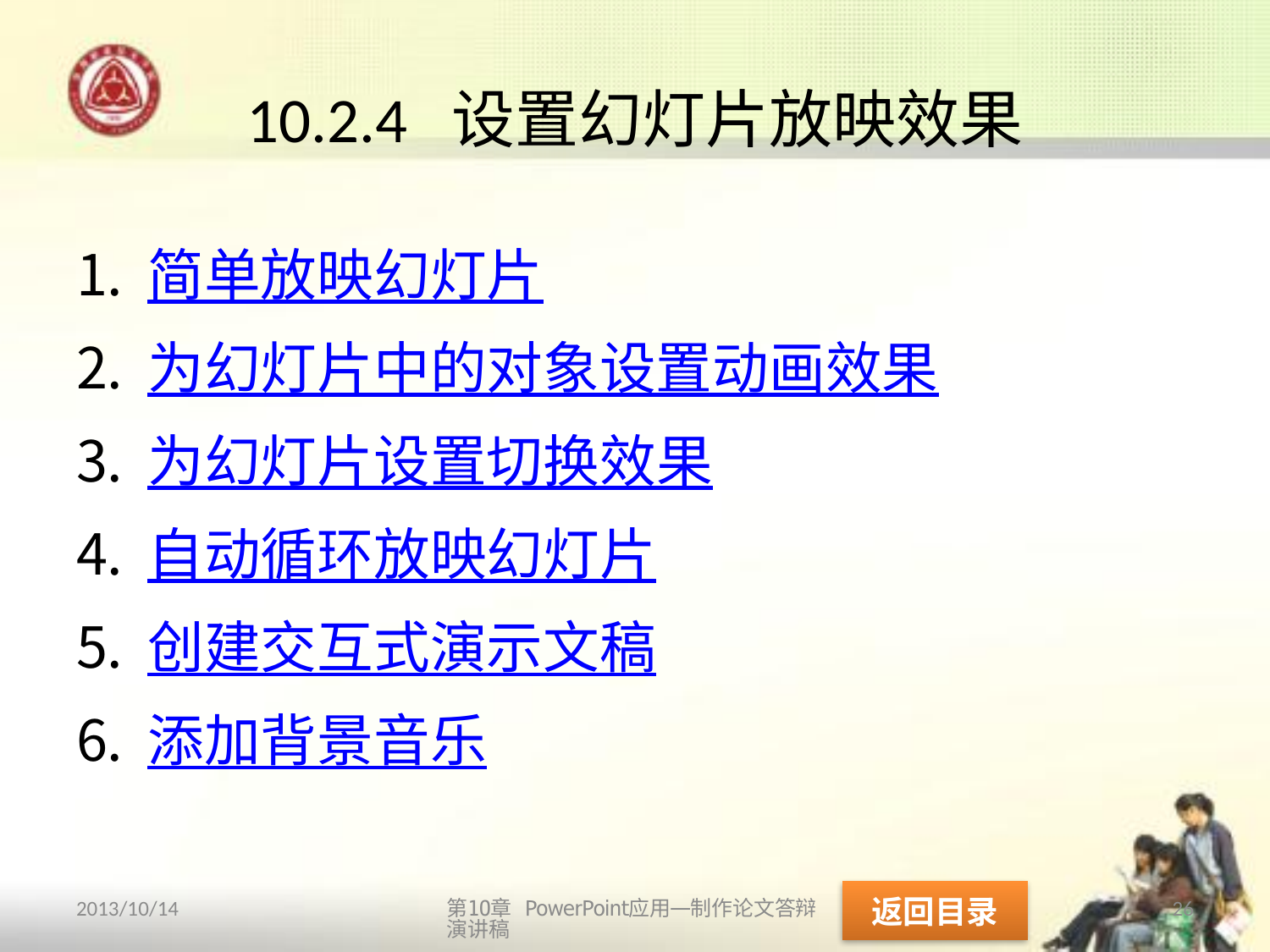

# 10.2.4  设置幻灯片放映效果
简单放映幻灯片
为幻灯片中的对象设置动画效果
为幻灯片设置切换效果
自动循环放映幻灯片
创建交互式演示文稿
添加背景音乐
返回目录
第10章  PowerPoint应用—制作论文答辩演讲稿
26
2013/10/14